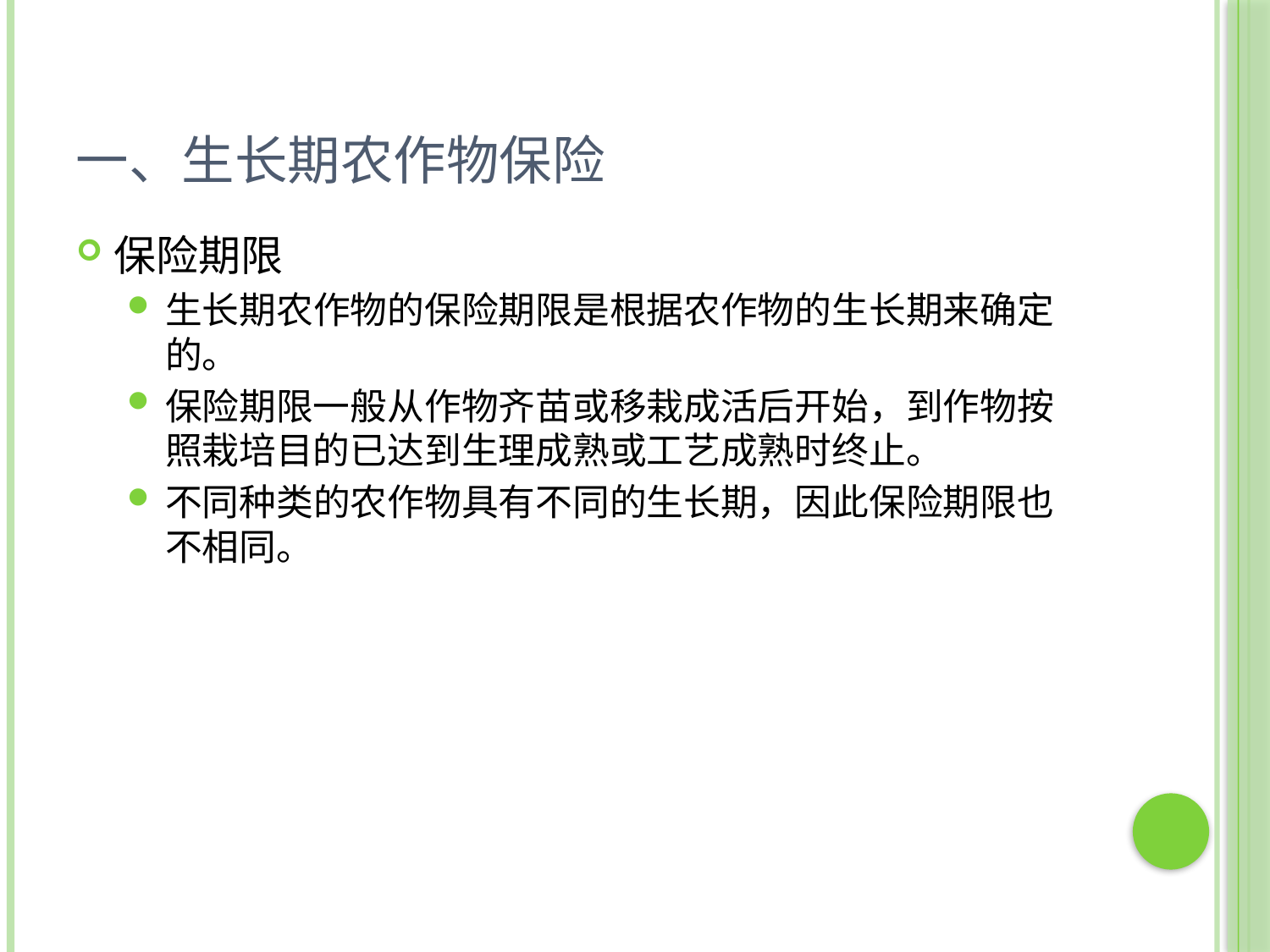

# 一、生长期农作物保险
保险期限
生长期农作物的保险期限是根据农作物的生长期来确定的。
保险期限一般从作物齐苗或移栽成活后开始，到作物按照栽培目的已达到生理成熟或工艺成熟时终止。
不同种类的农作物具有不同的生长期，因此保险期限也不相同。